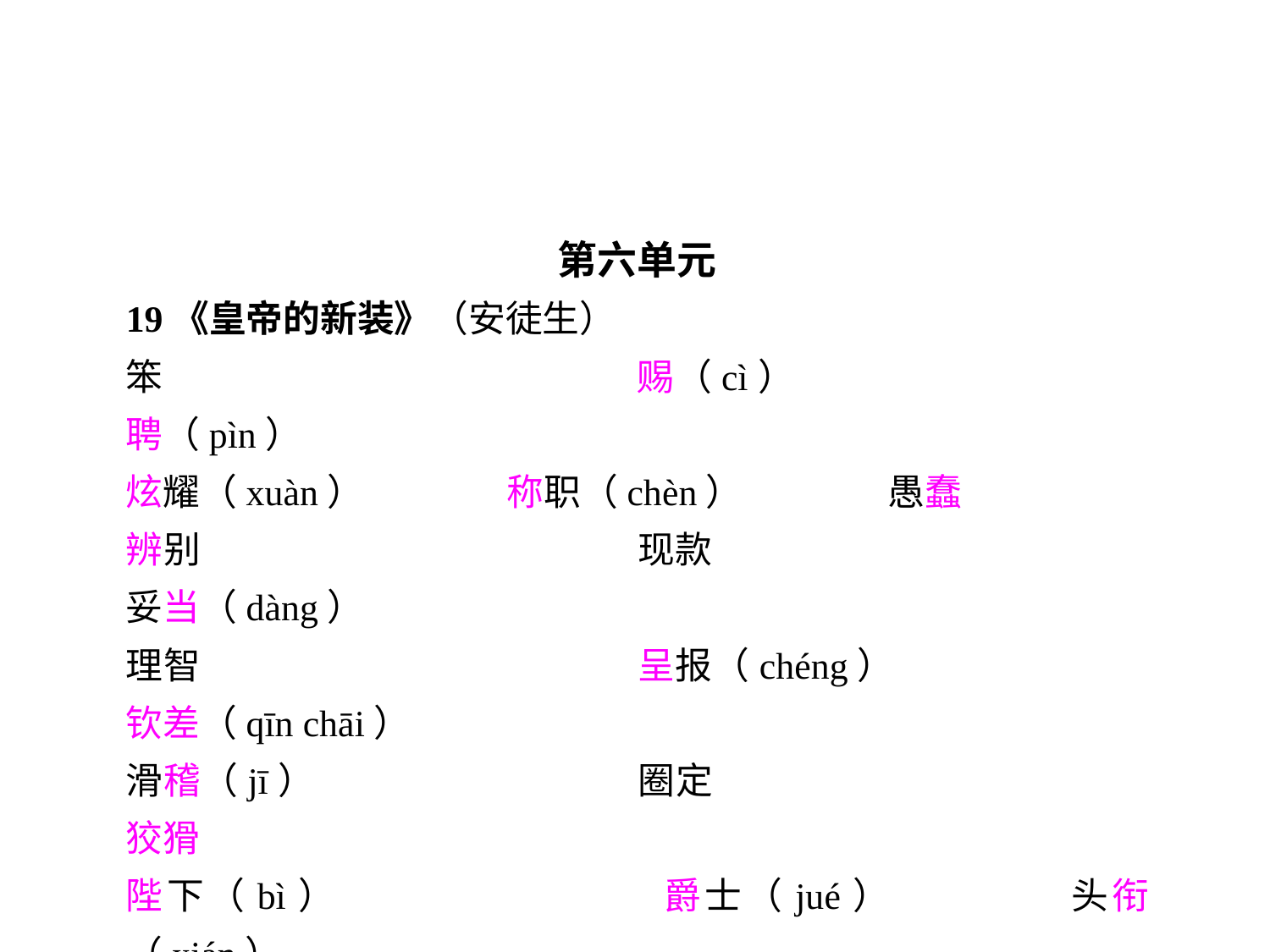

第六单元
19《皇帝的新装》（安徒生）
笨				赐（cì）			聘（pìn）
炫耀（xuàn）		称职（chèn）		愚蠢
辨别				现款				妥当（dàng）
理智				呈报（chéng）		钦差（qīn chāi）
滑稽（jī）			圈定				狡猾
陛下（bì）			爵士（jué）		头衔（xián）
勋章（xūn）		袍子（páo）		不可救药
骇人听闻（hài）		随声附和